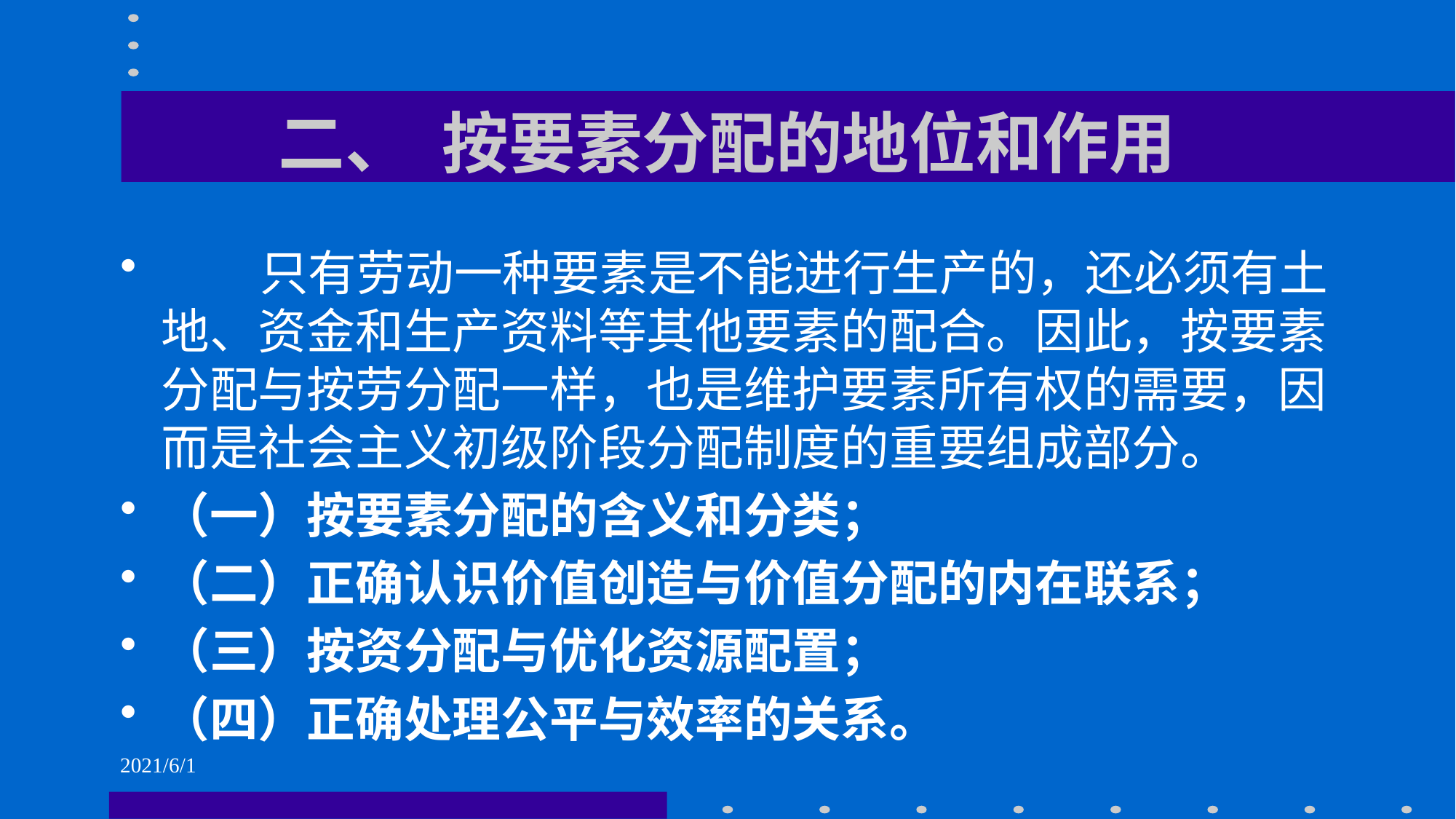

# 二、  按要素分配的地位和作用
        只有劳动一种要素是不能进行生产的，还必须有土地、资金和生产资料等其他要素的配合。因此，按要素分配与按劳分配一样，也是维护要素所有权的需要，因而是社会主义初级阶段分配制度的重要组成部分。
（一）按要素分配的含义和分类；
（二）正确认识价值创造与价值分配的内在联系；
（三）按资分配与优化资源配置；
（四）正确处理公平与效率的关系。

2021/6/1